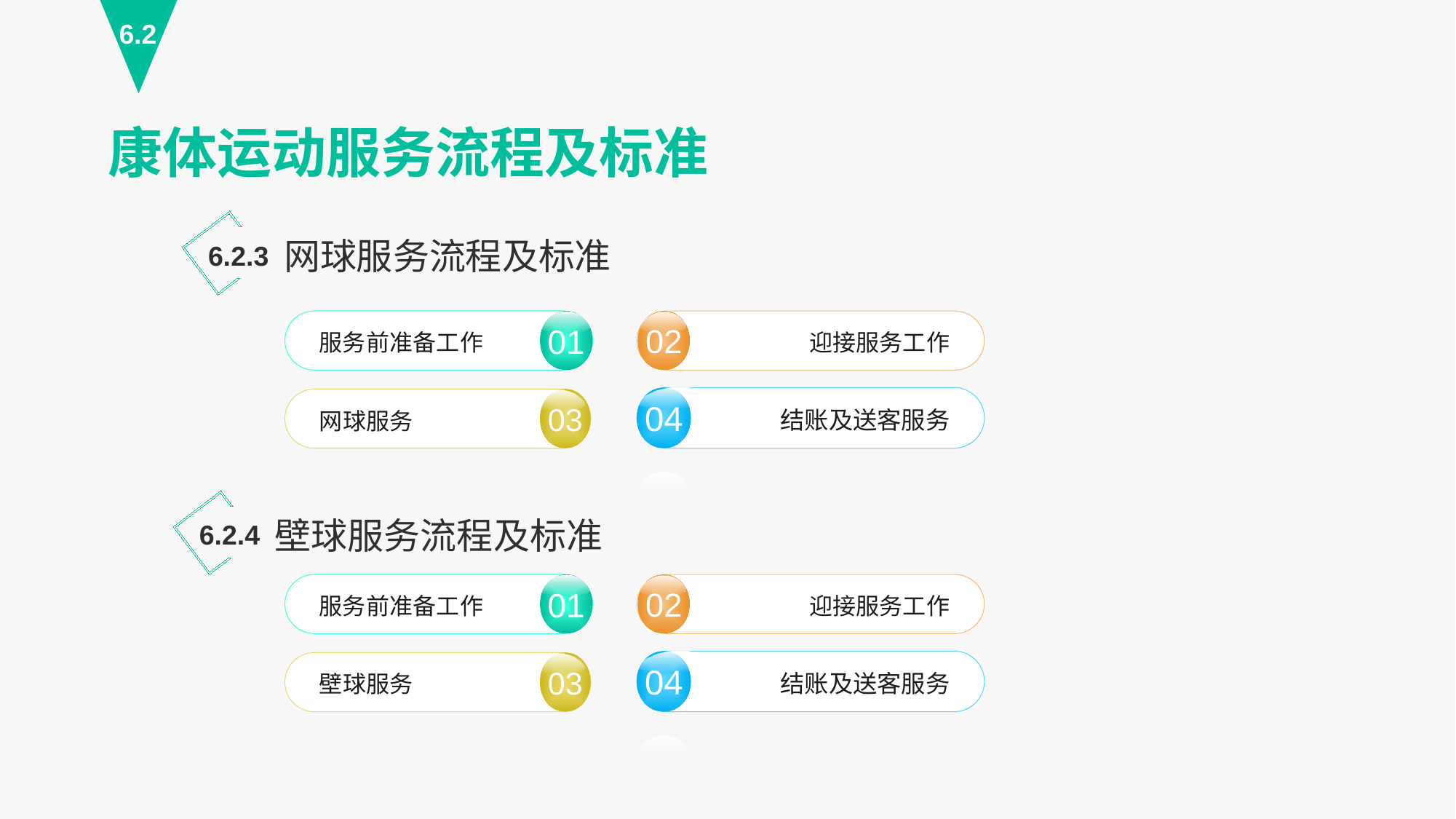

6.2
康体运动服务流程及标准

网球服务流程及标准
6.2.3

服务前准备工作
01

02
迎接服务工作

结账及送客服务
04

03
网球服务

壁球服务流程及标准
6.2.4

服务前准备工作
01

02
迎接服务工作

结账及送客服务
04

03
壁球服务